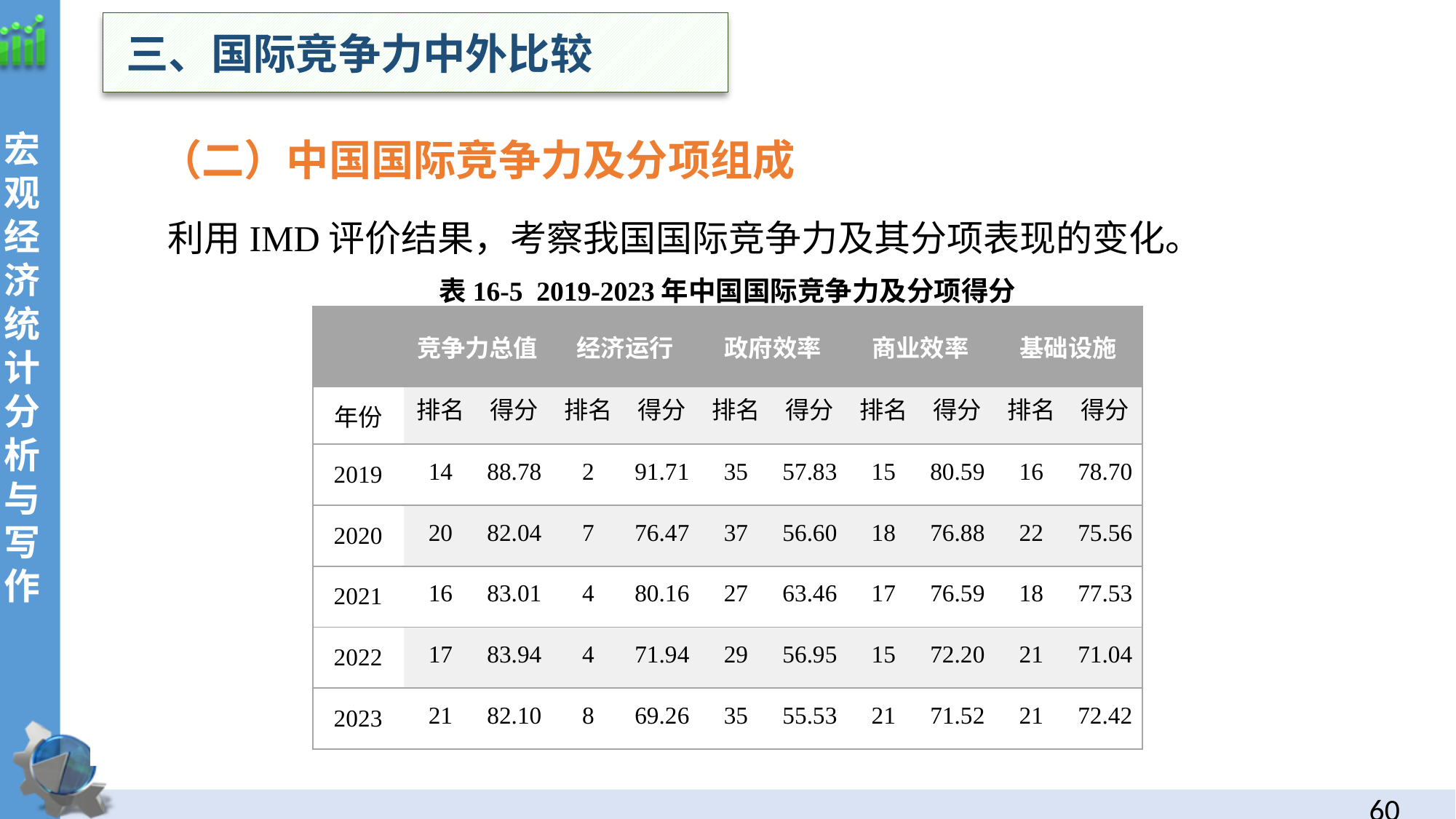

三、国际竞争力中外比较
     （二）中国国际竞争力及分项组成
利用IMD评价结果，考察我国国际竞争力及其分项表现的变化。
表16-5  2019-2023年中国国际竞争力及分项得分
|  | 竞争力总值 |  | 经济运行 |  | 政府效率 |  | 商业效率 |  | 基础设施 |  |
| --- | --- | --- | --- | --- | --- | --- | --- | --- | --- | --- |
| 年份 | 排名 | 得分 | 排名 | 得分 | 排名 | 得分 | 排名 | 得分 | 排名 | 得分 |
| 2019 | 14 | 88.78 | 2 | 91.71 | 35 | 57.83 | 15 | 80.59 | 16 | 78.70 |
| 2020 | 20 | 82.04 | 7 | 76.47 | 37 | 56.60 | 18 | 76.88 | 22 | 75.56 |
| 2021 | 16 | 83.01 | 4 | 80.16 | 27 | 63.46 | 17 | 76.59 | 18 | 77.53 |
| 2022 | 17 | 83.94 | 4 | 71.94 | 29 | 56.95 | 15 | 72.20 | 21 | 71.04 |
| 2023 | 21 | 82.10 | 8 | 69.26 | 35 | 55.53 | 21 | 71.52 | 21 | 72.42 |
60